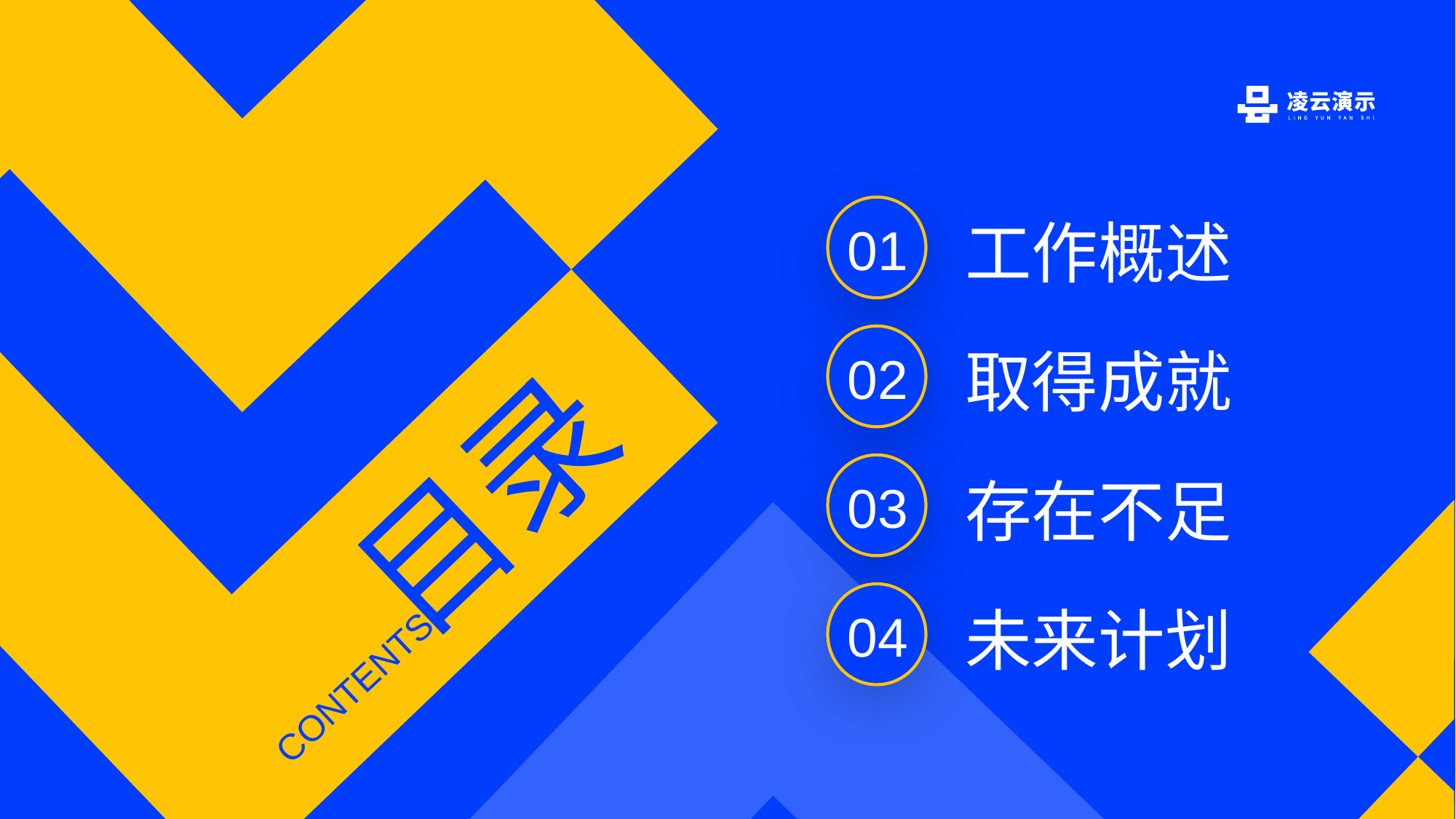

工作概述
01

取得成就
02
目录

存在不足
03

未来计划
04
CONTENTS